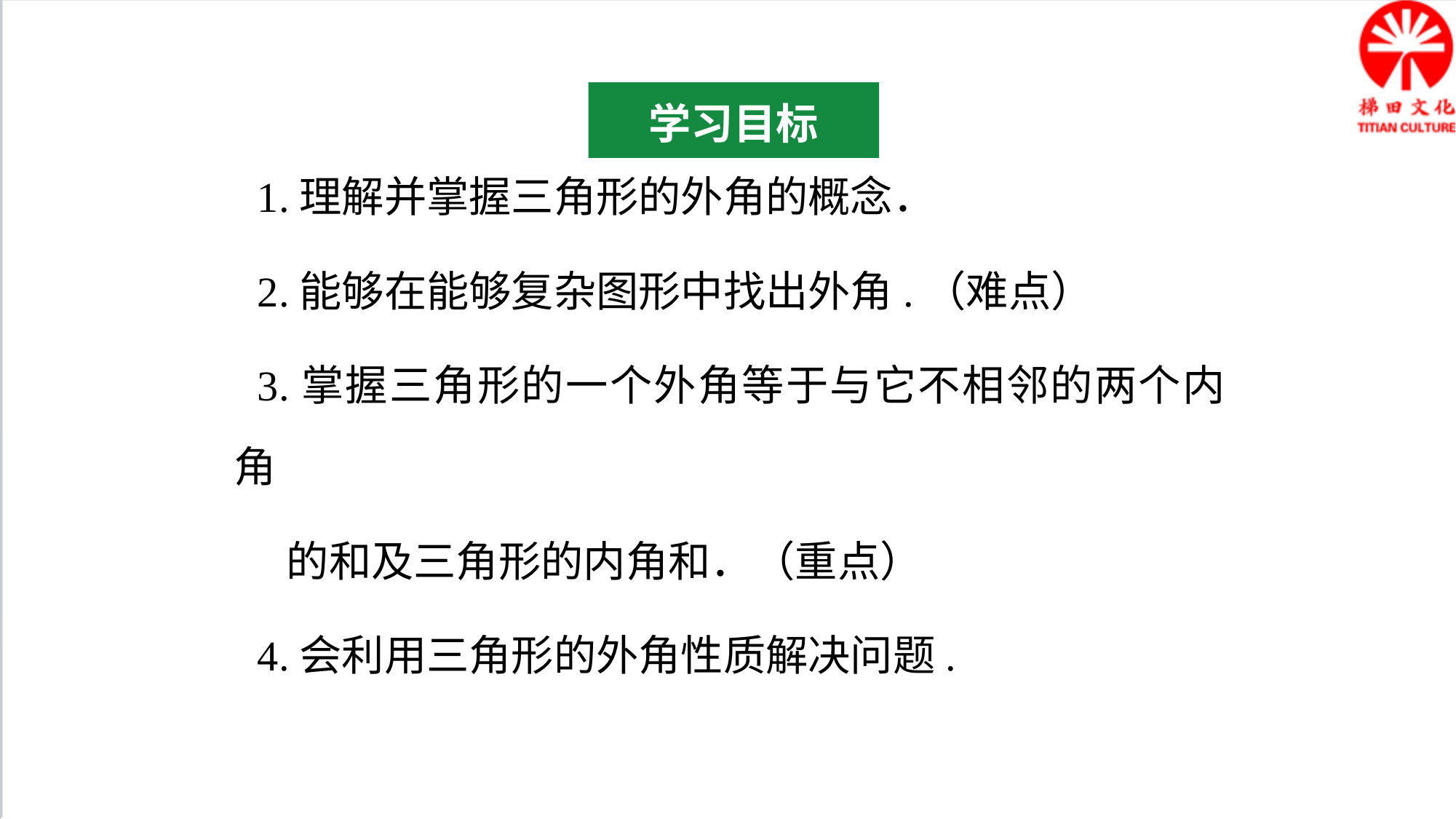

学习目标
1.理解并掌握三角形的外角的概念．
2.能够在能够复杂图形中找出外角.（难点）
3.掌握三角形的一个外角等于与它不相邻的两个内角
  的和及三角形的内角和．（重点）
4.会利用三角形的外角性质解决问题.